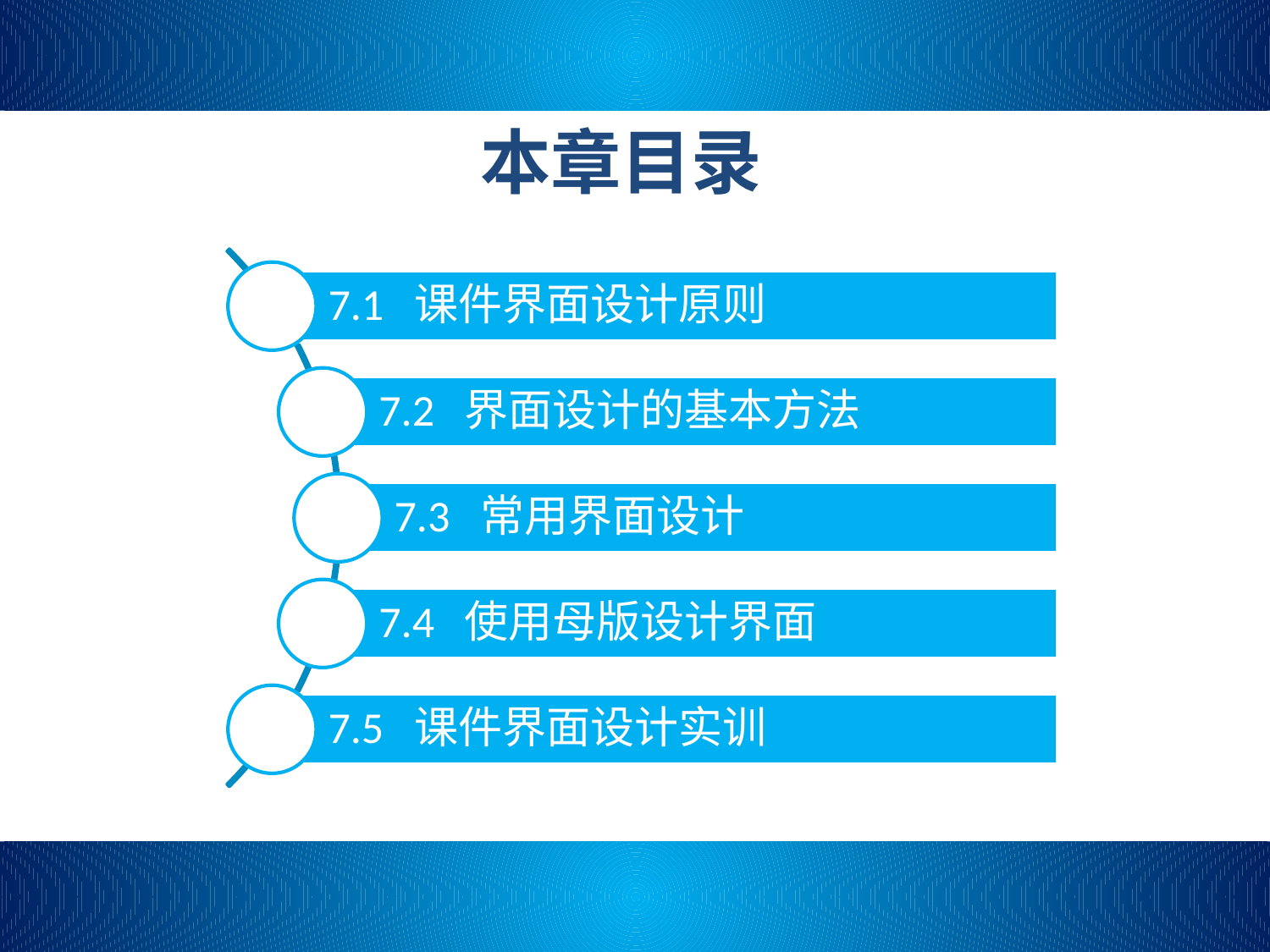

本章目录
7.1  课件界面设计原则
7.2  界面设计的基本方法
7.3  常用界面设计
7.4  使用母版设计界面
7.5  课件界面设计实训